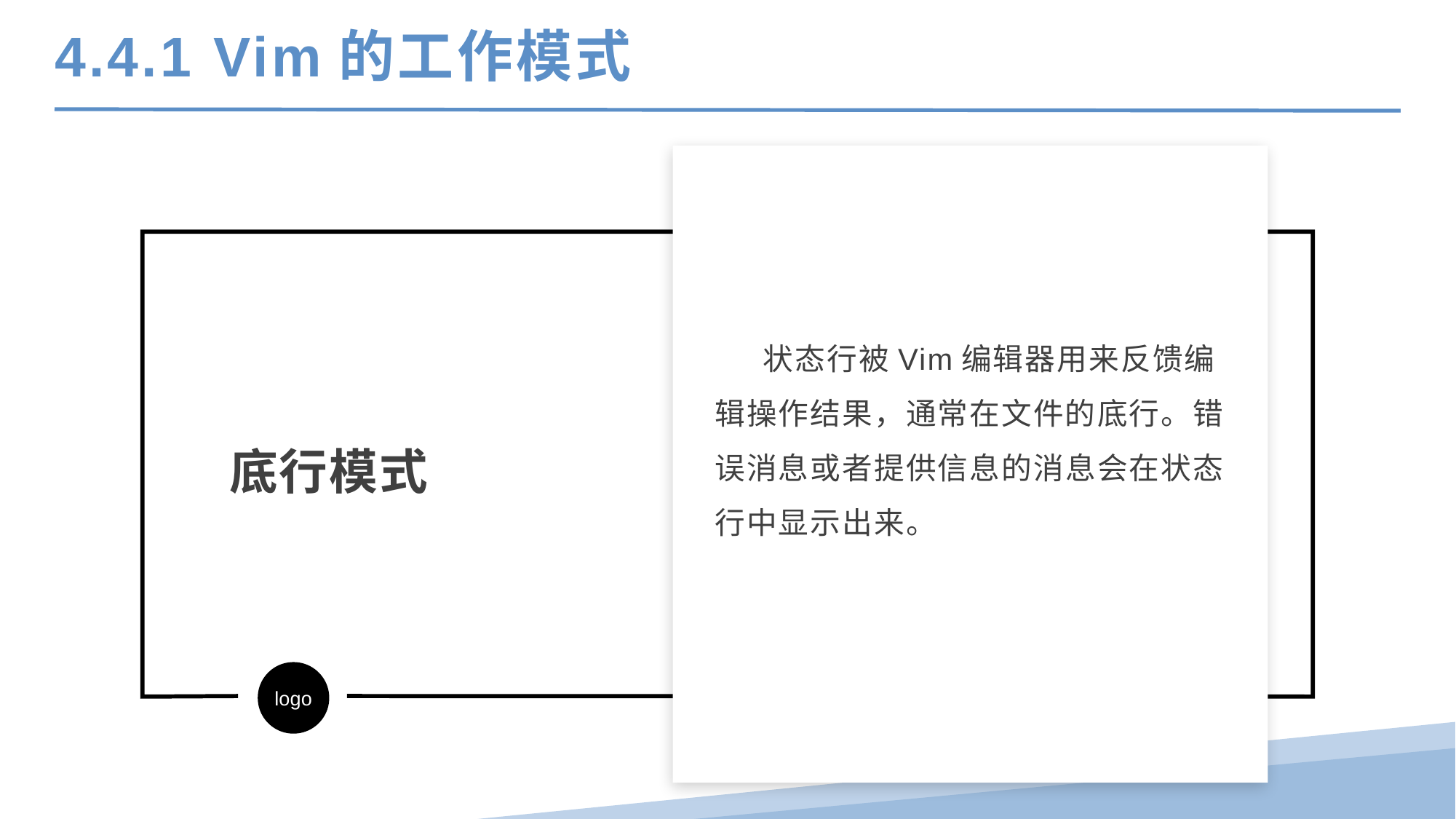

4.4.1 Vim的工作模式

     状态行被Vim编辑器用来反馈编辑操作结果，通常在文件的底行。错误消息或者提供信息的消息会在状态行中显示出来。

底行模式

logo